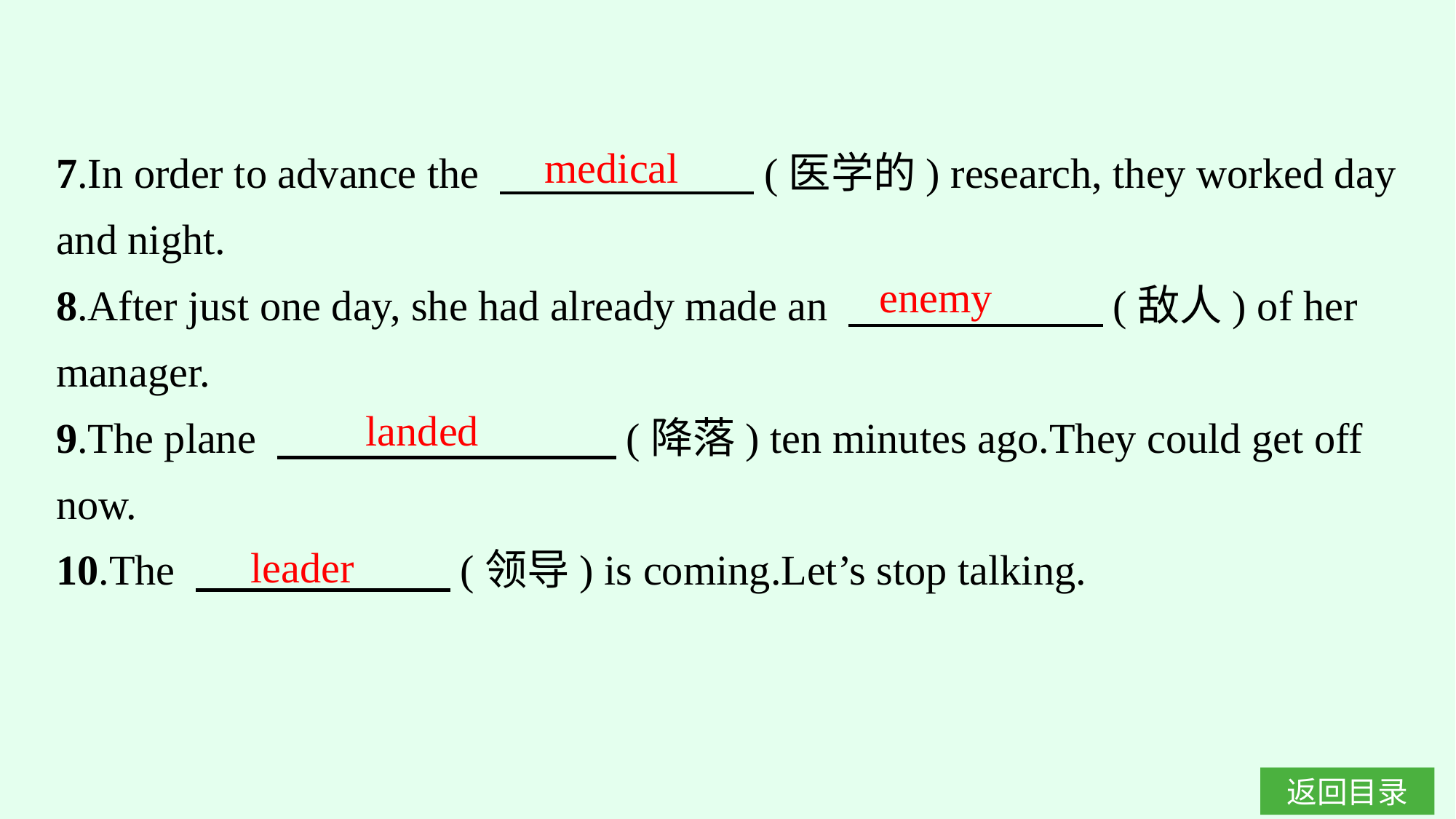

7.In order to advance the 　　　　　　(医学的) research, they worked day and night.
8.After just one day, she had already made an 　　　　　　(敌人) of her manager.
9.The plane 　　　　　　　　(降落) ten minutes ago.They could get off now.
10.The 　　　　　　(领导) is coming.Let’s stop talking.
medical
enemy
landed
leader